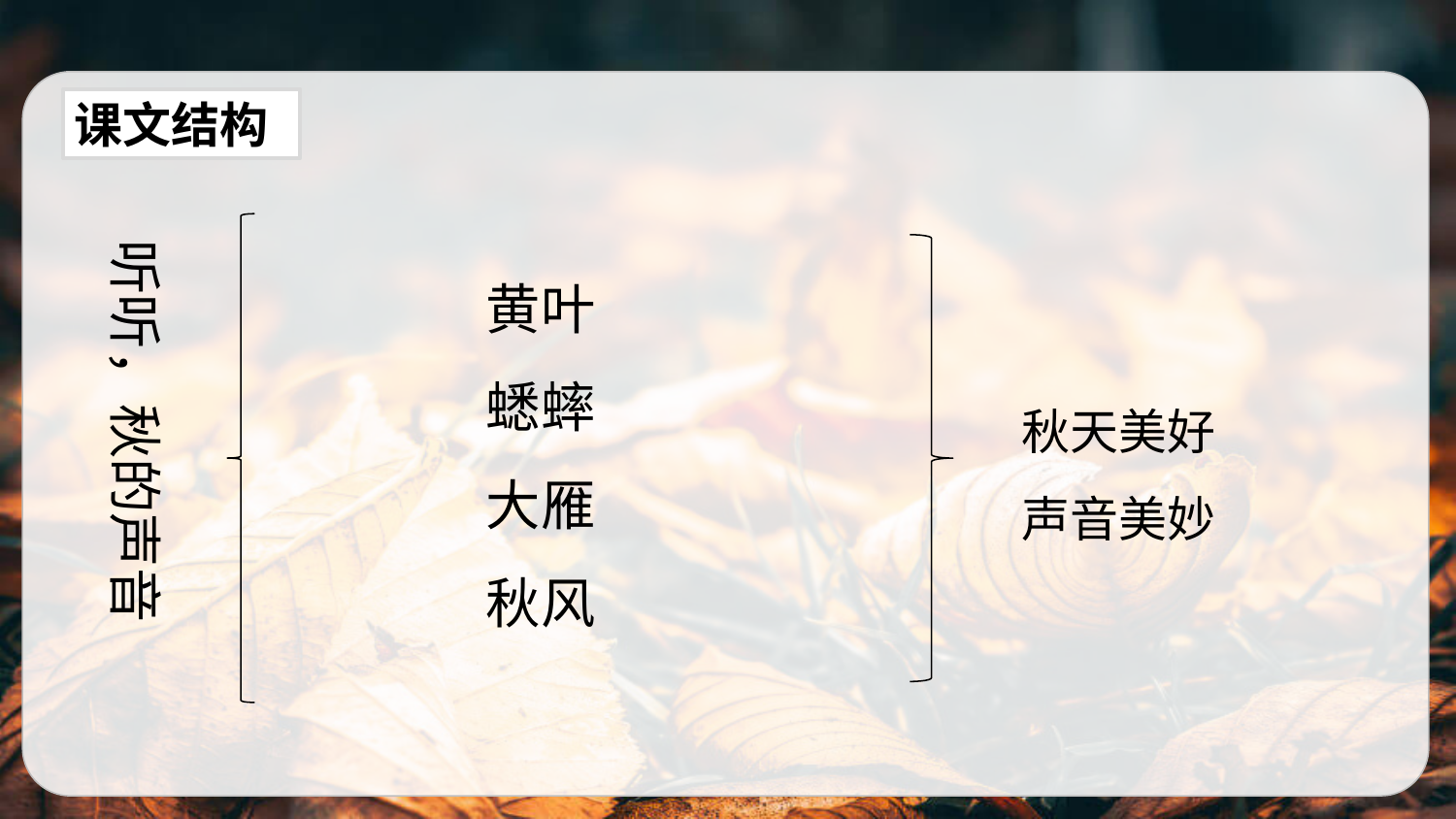

课文结构

听听，秋的声音

黄叶
蟋蟀
大雁
秋风
秋天美好
声音美妙